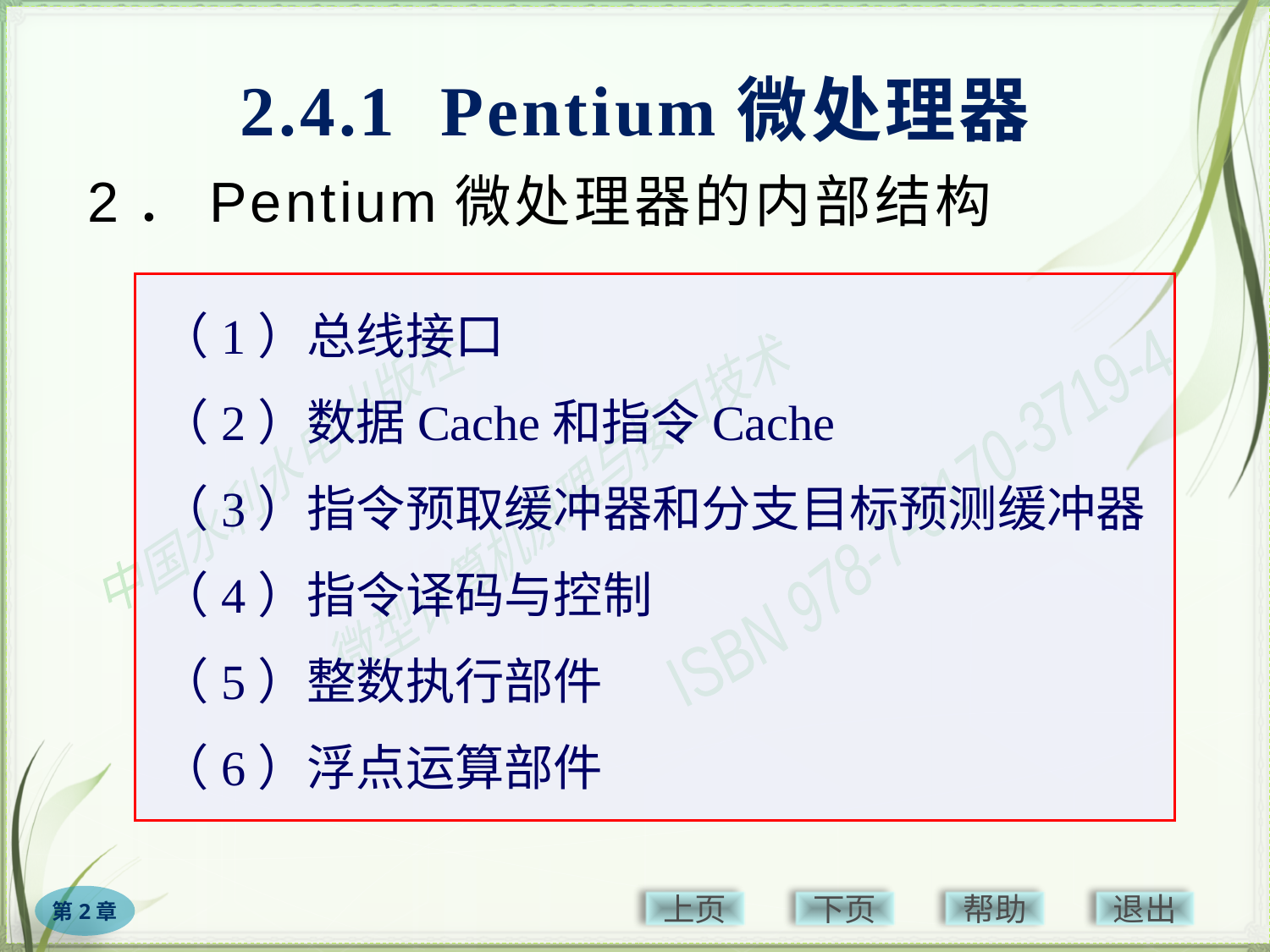

2.4.1  Pentium微处理器
# 2．Pentium微处理器的内部结构
（1）总线接口
（2）数据Cache和指令Cache
（3）指令预取缓冲器和分支目标预测缓冲器
（4）指令译码与控制
（5）整数执行部件
（6）浮点运算部件